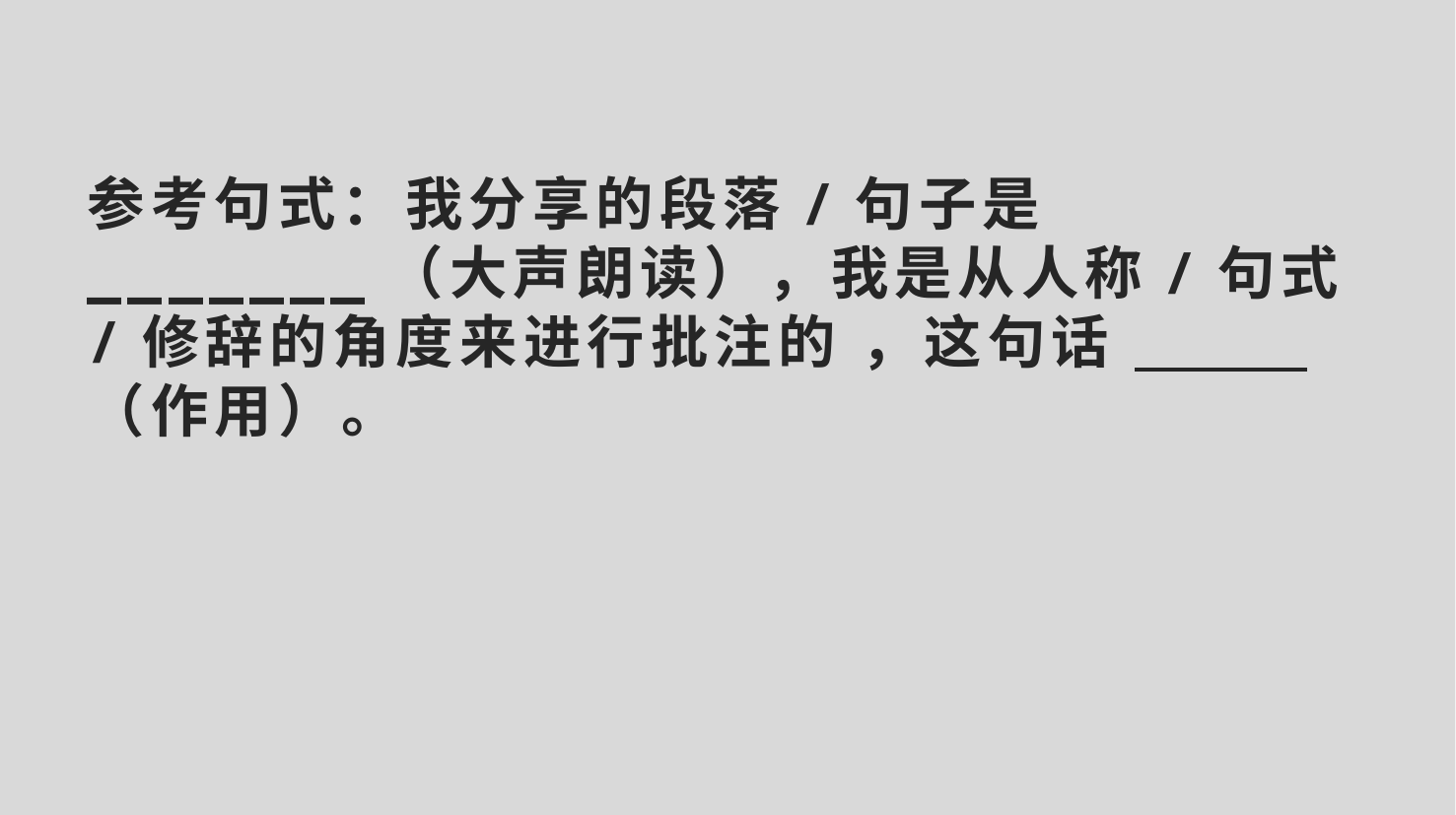

# 参考句式：我分享的段落/句子是_______（大声朗读），我是从人称/句式/修辞的角度来进行批注的 ，这句话           （作用）。